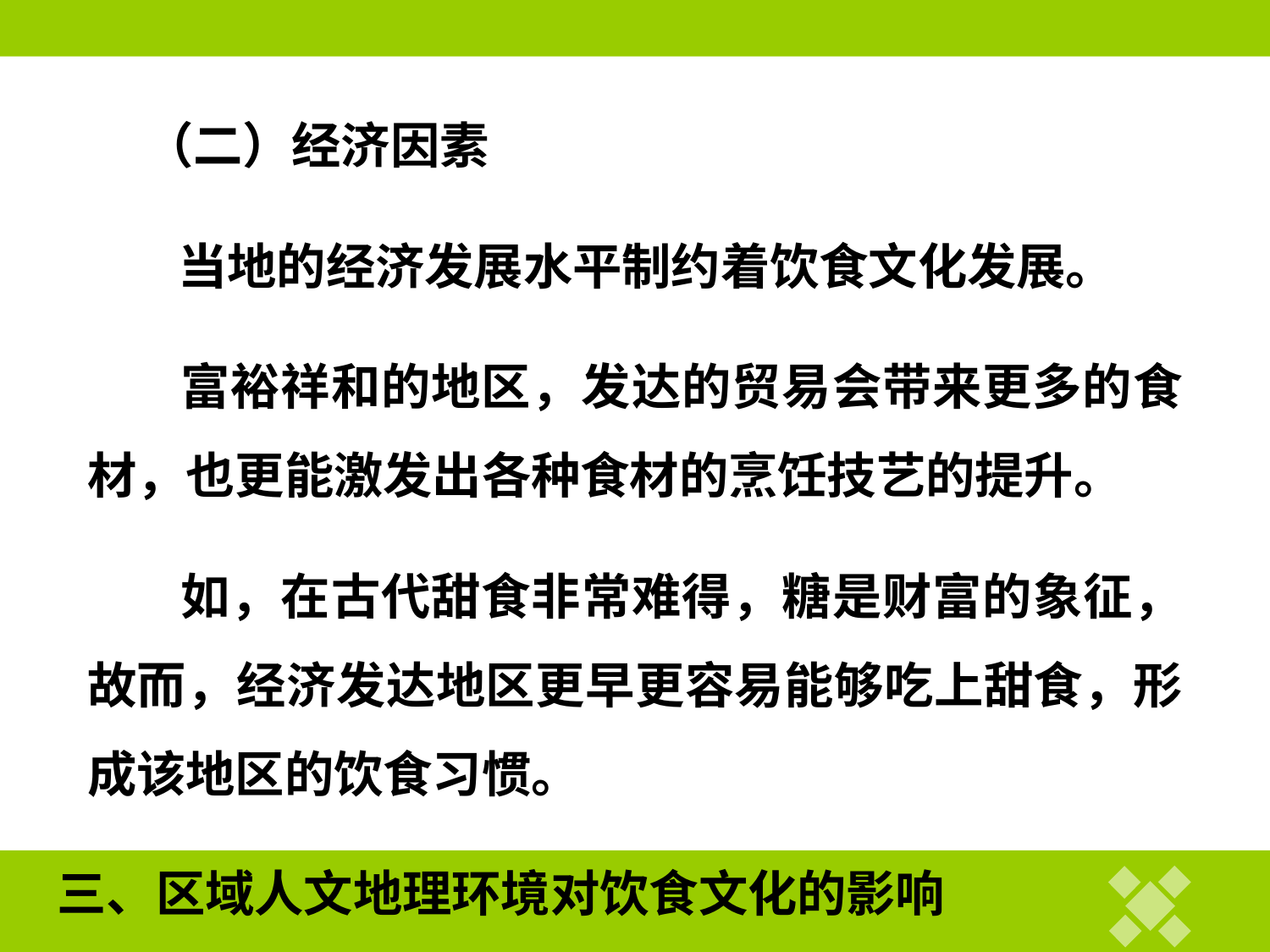

（二）经济因素
  当地的经济发展水平制约着饮食文化发展。
  富裕祥和的地区，发达的贸易会带来更多的食材，也更能激发出各种食材的烹饪技艺的提升。
  如，在古代甜食非常难得，糖是财富的象征，故而，经济发达地区更早更容易能够吃上甜食，形成该地区的饮食习惯。
三、区域人文地理环境对饮食文化的影响